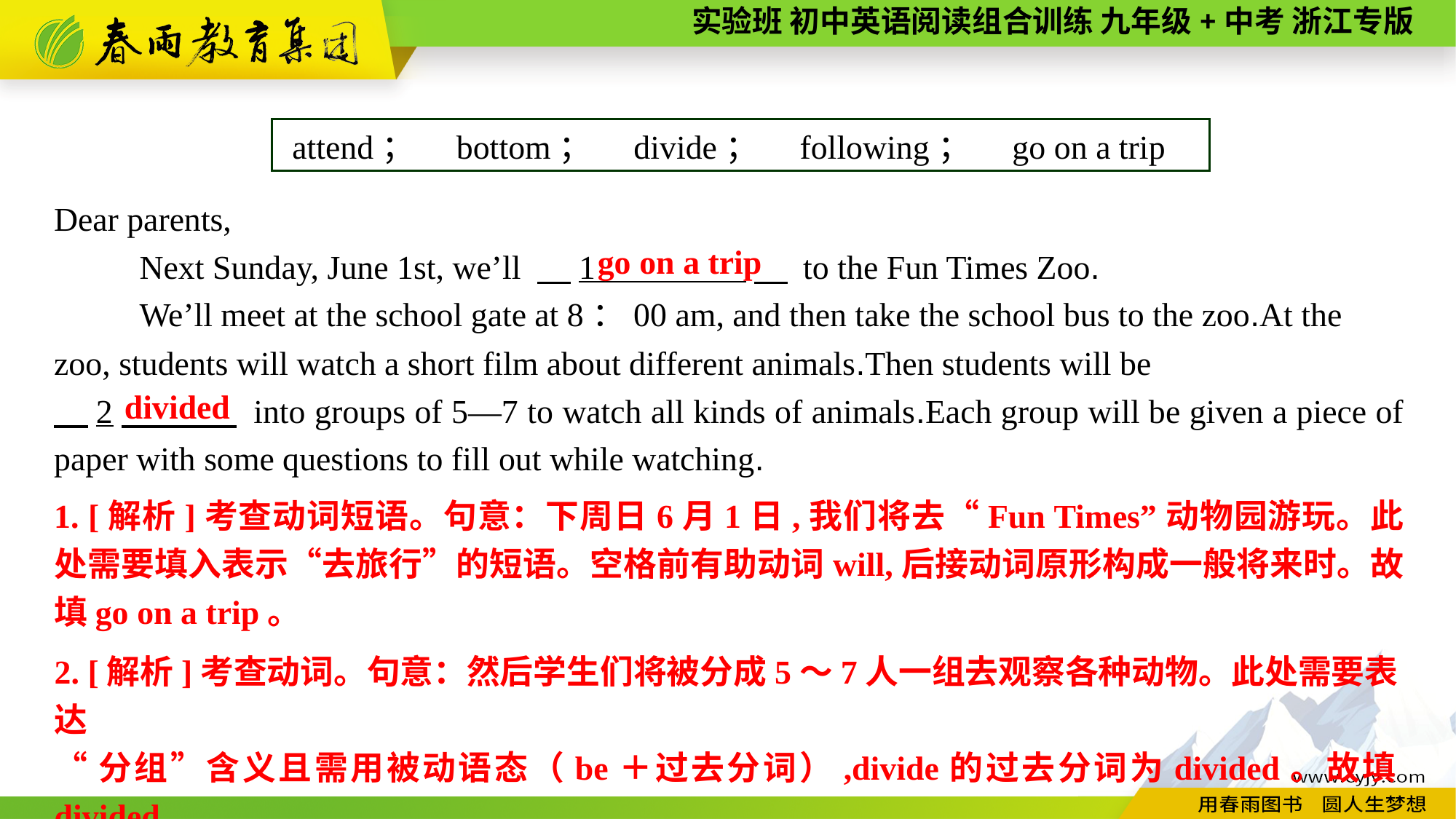

attend；　bottom；　divide；　following；　go on a trip

Dear parents,
Next Sunday, June 1st, we’ll 　1                  　 to the Fun Times Zoo.
We’ll meet at the school gate at 8：00 am, and then take the school bus to the zoo.At the zoo, students will watch a short film about different animals.Then students will be
　2　           into groups of 5—7 to watch all kinds of animals.Each group will be given a piece of paper with some questions to fill out while watching.
go on a trip
divided
1. [解析]考查动词短语。句意：下周日6月1日,我们将去“Fun Times”动物园游玩。此处需要填入表示“去旅行”的短语。空格前有助动词will,后接动词原形构成一般将来时。故填go on a trip。
2. [解析]考查动词。句意：然后学生们将被分成5～7人一组去观察各种动物。此处需要表达
“分组”含义且需用被动语态（be＋过去分词）,divide的过去分词为divided。故填divided。